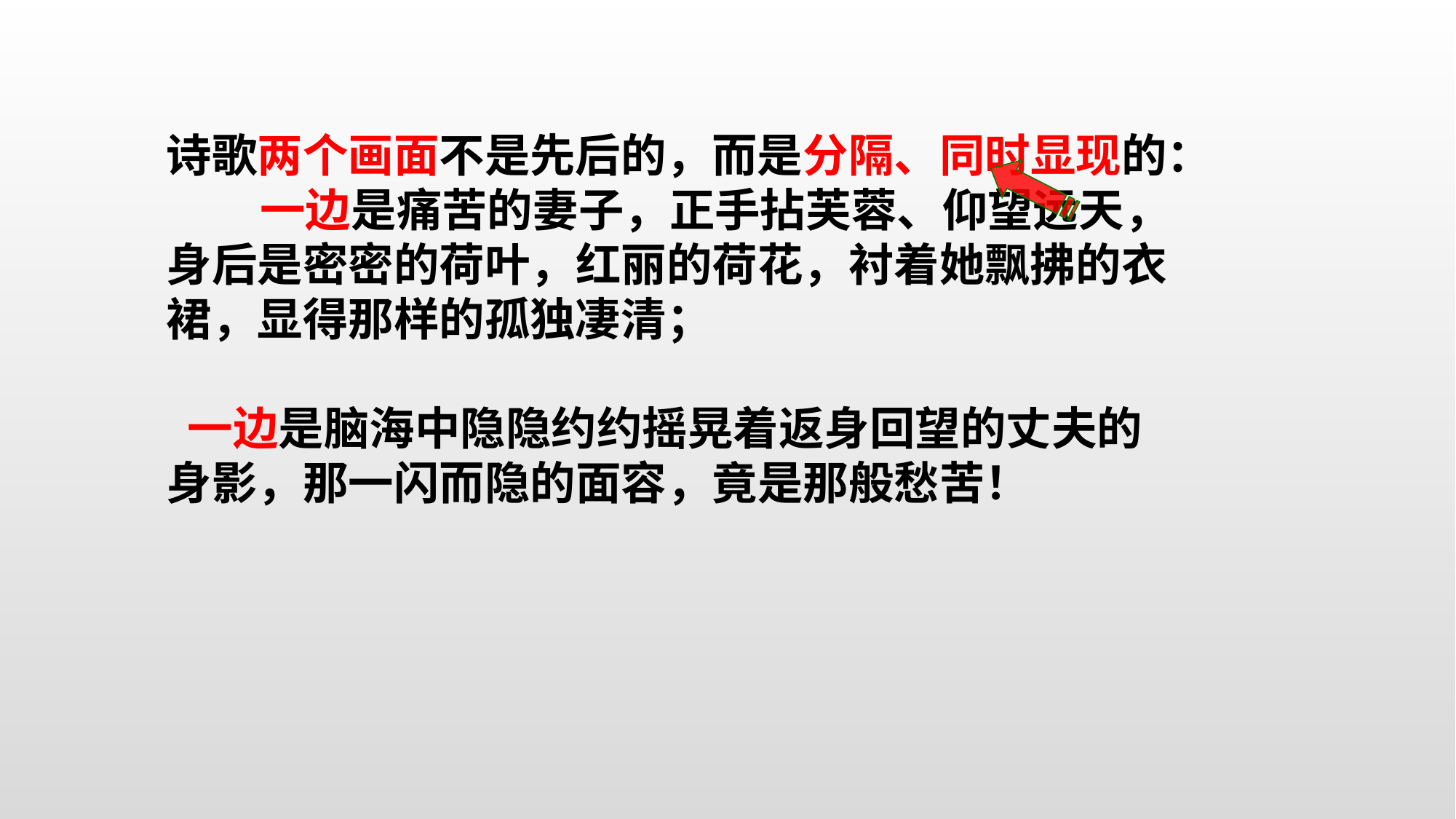

诗歌两个画面不是先后的，而是分隔、同时显现的：
        一边是痛苦的妻子，正手拈芙蓉、仰望远天，身后是密密的荷叶，红丽的荷花，衬着她飘拂的衣裙，显得那样的孤独凄清；

 一边是脑海中隐隐约约摇晃着返身回望的丈夫的身影，那一闪而隐的面容，竟是那般愁苦！